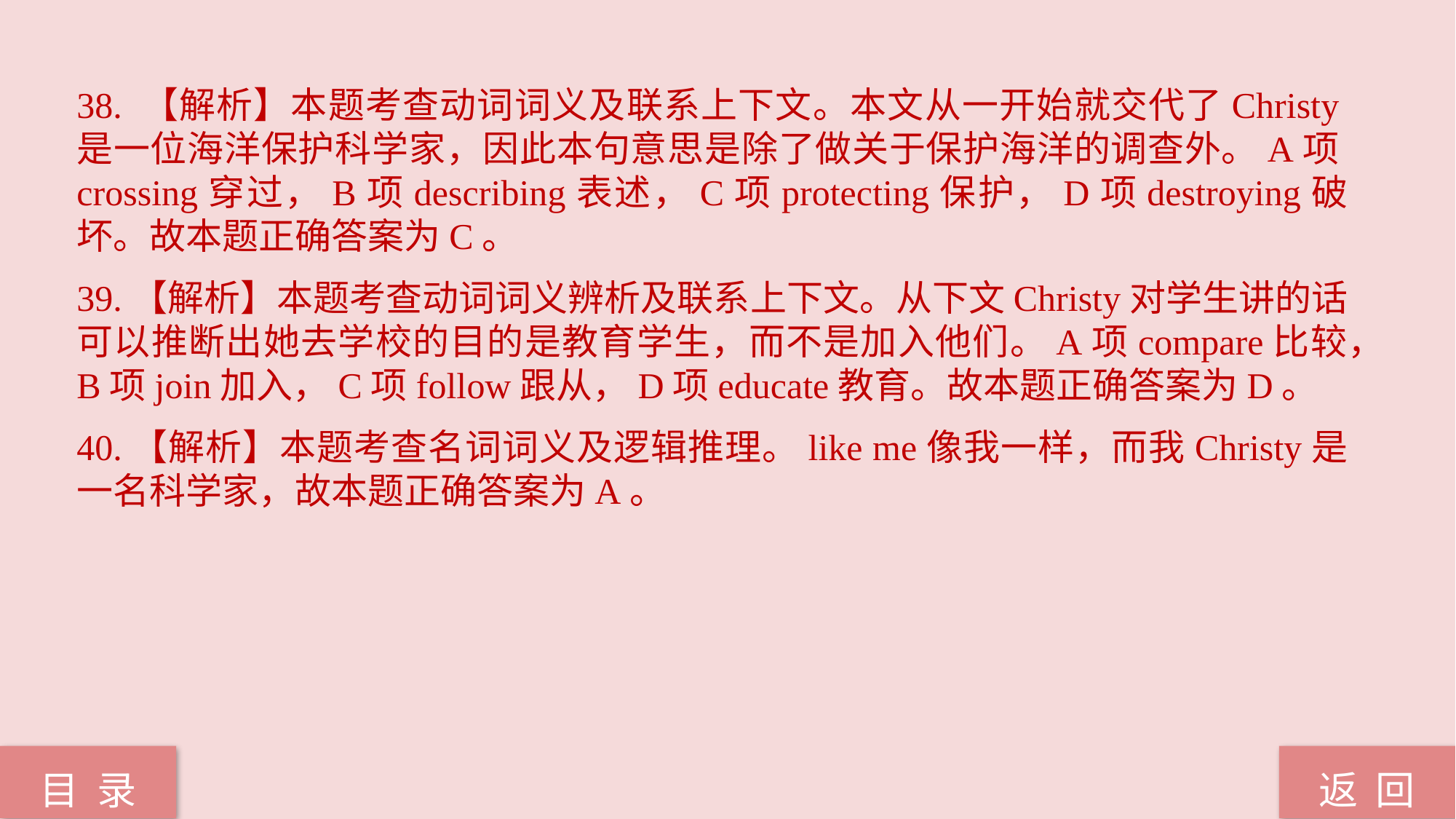

38. 【解析】本题考查动词词义及联系上下文。本文从一开始就交代了Christy是一位海洋保护科学家，因此本句意思是除了做关于保护海洋的调查外。A项crossing穿过，B项describing表述，C项protecting保护，D项destroying破坏。故本题正确答案为C。
39.【解析】本题考查动词词义辨析及联系上下文。从下文Christy对学生讲的话可以推断出她去学校的目的是教育学生，而不是加入他们。A项compare比较，B项join加入，C项follow跟从，D项educate教育。故本题正确答案为D。
40.【解析】本题考查名词词义及逻辑推理。like me像我一样，而我Christy是一名科学家，故本题正确答案为A。
返  回